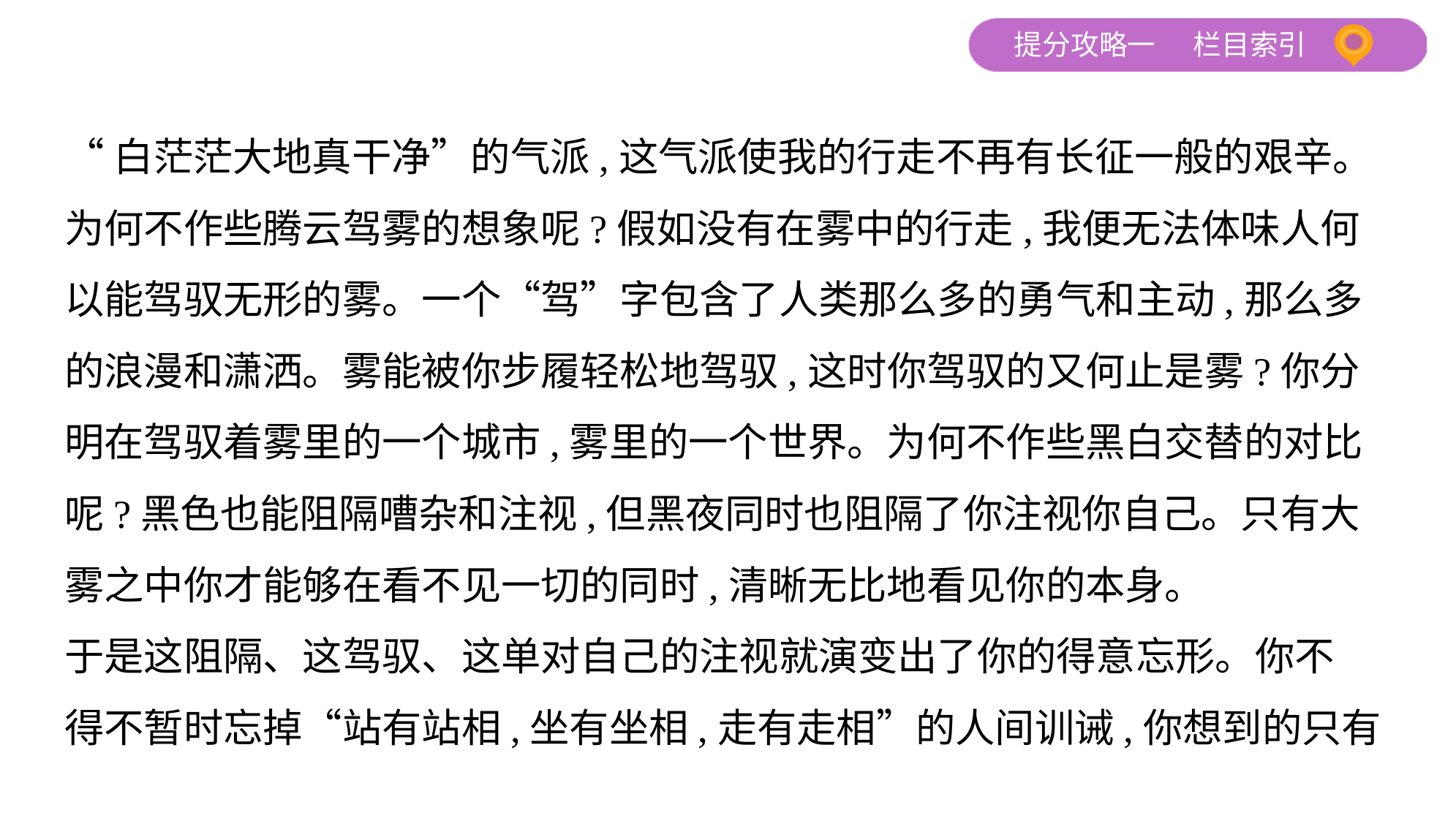

“白茫茫大地真干净”的气派,这气派使我的行走不再有长征一般的艰辛。
为何不作些腾云驾雾的想象呢?假如没有在雾中的行走,我便无法体味人何
以能驾驭无形的雾。一个“驾”字包含了人类那么多的勇气和主动,那么多
的浪漫和潇洒。雾能被你步履轻松地驾驭,这时你驾驭的又何止是雾?你分
明在驾驭着雾里的一个城市,雾里的一个世界。为何不作些黑白交替的对比
呢?黑色也能阻隔嘈杂和注视,但黑夜同时也阻隔了你注视你自己。只有大
雾之中你才能够在看不见一切的同时,清晰无比地看见你的本身。
于是这阻隔、这驾驭、这单对自己的注视就演变出了你的得意忘形。你不
得不暂时忘掉“站有站相,坐有坐相,走有走相”的人间训诫,你想到的只有